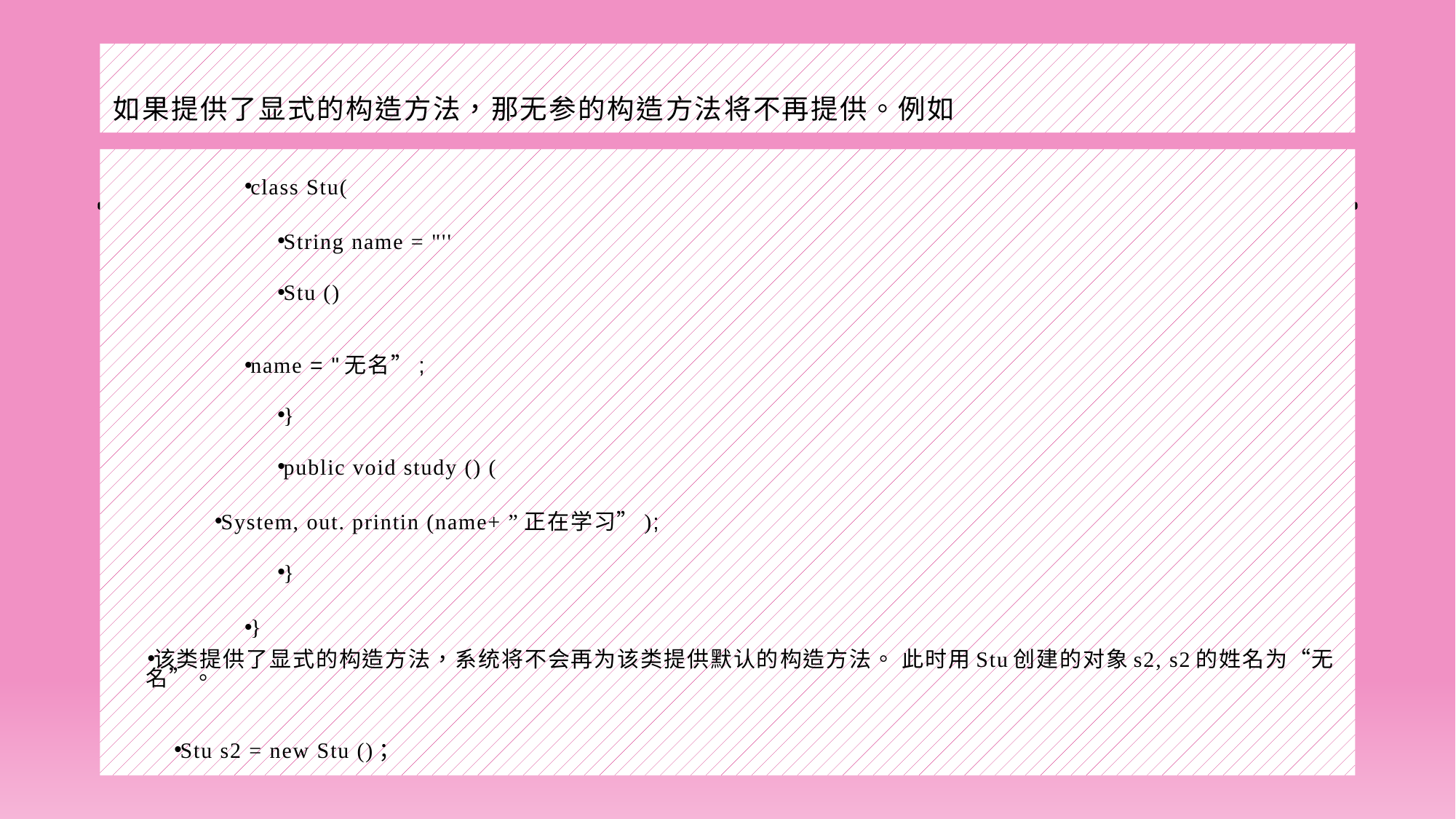

# 如果提供了显式的构造方法，那无参的构造方法将不再提供。例如
class Stu(
String name = "''
Stu ()
name = "无名”;
}
public void study () (
System, out. printin (name+ ”正在学习”);
}
}
该类提供了显式的构造方法，系统将不会再为该类提供默认的构造方法。 此时用Stu创建的对象s2, s2的姓名为“无名”。
Stu s2 = new Stu ()；